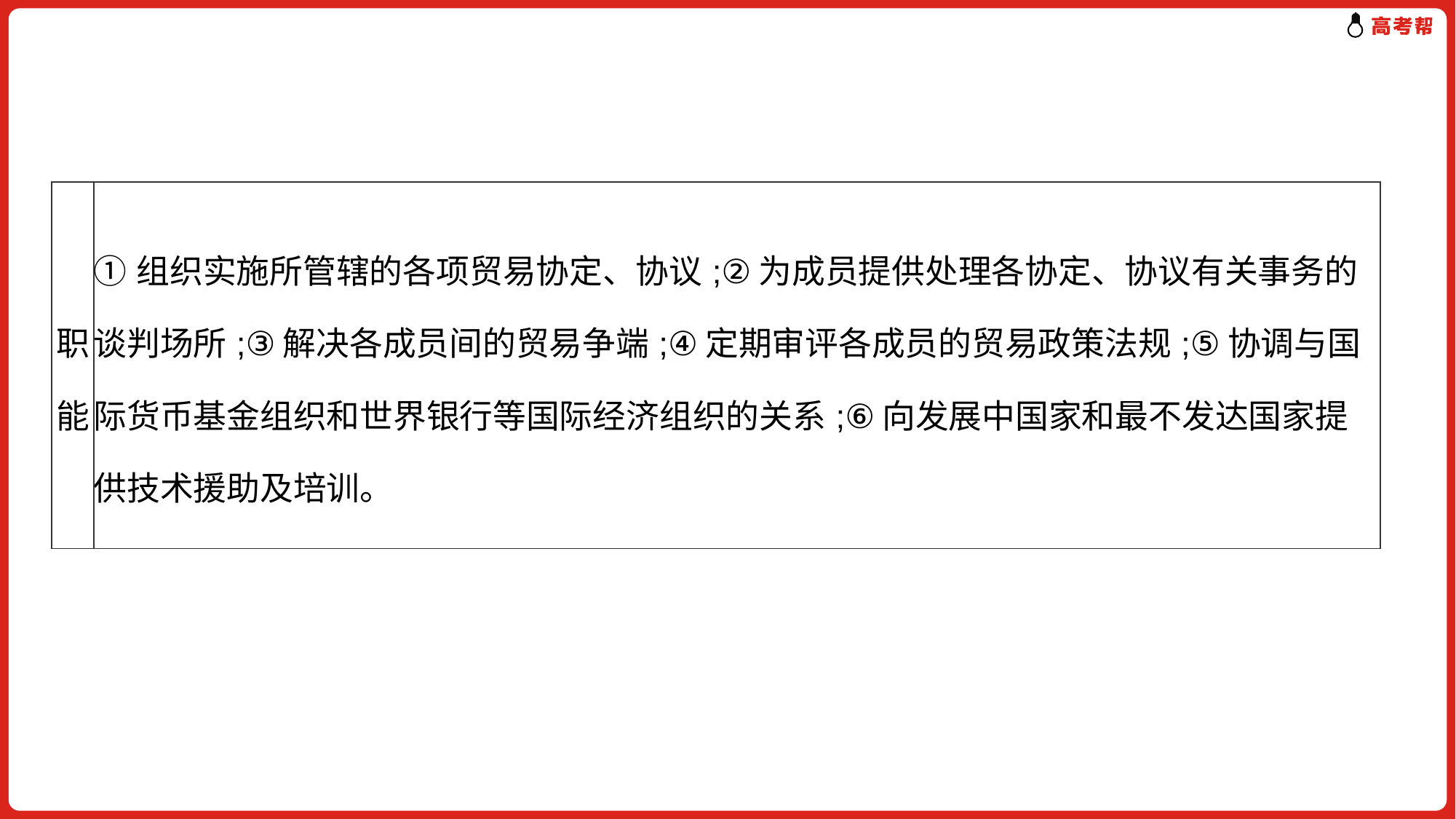

| 职能 | ①组织实施所管辖的各项贸易协定、协议;②为成员提供处理各协定、协议有关事务的谈判场所;③解决各成员间的贸易争端;④定期审评各成员的贸易政策法规;⑤协调与国际货币基金组织和世界银行等国际经济组织的关系;⑥向发展中国家和最不发达国家提供技术援助及培训。 |
| --- | --- |